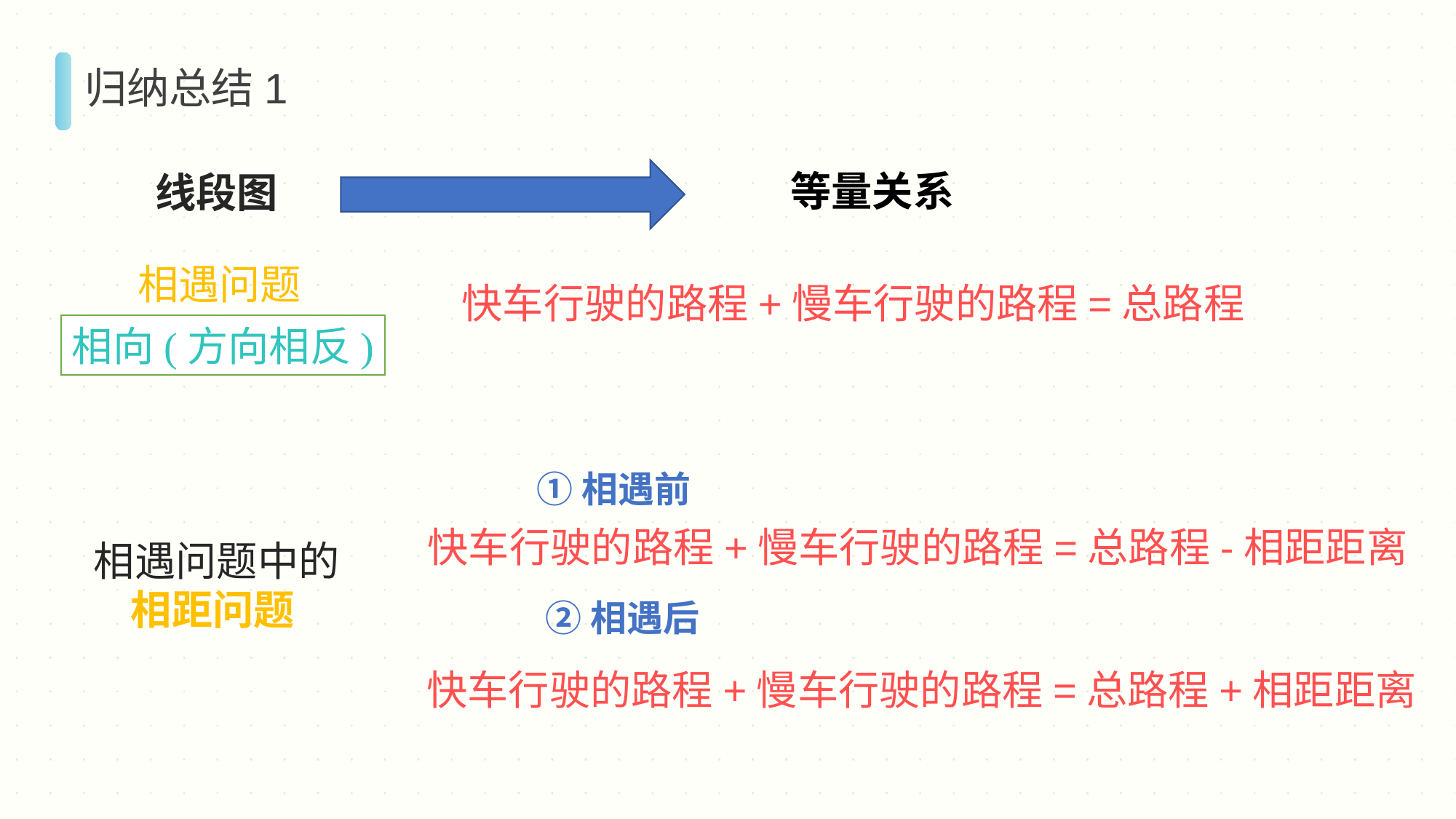

归纳总结1

等量关系
线段图
相遇问题
快车行驶的路程+慢车行驶的路程=总路程
相向(方向相反)
①相遇前
快车行驶的路程+慢车行驶的路程=总路程-相距距离
相遇问题中的
   相距问题
②相遇后
快车行驶的路程+慢车行驶的路程=总路程+相距距离